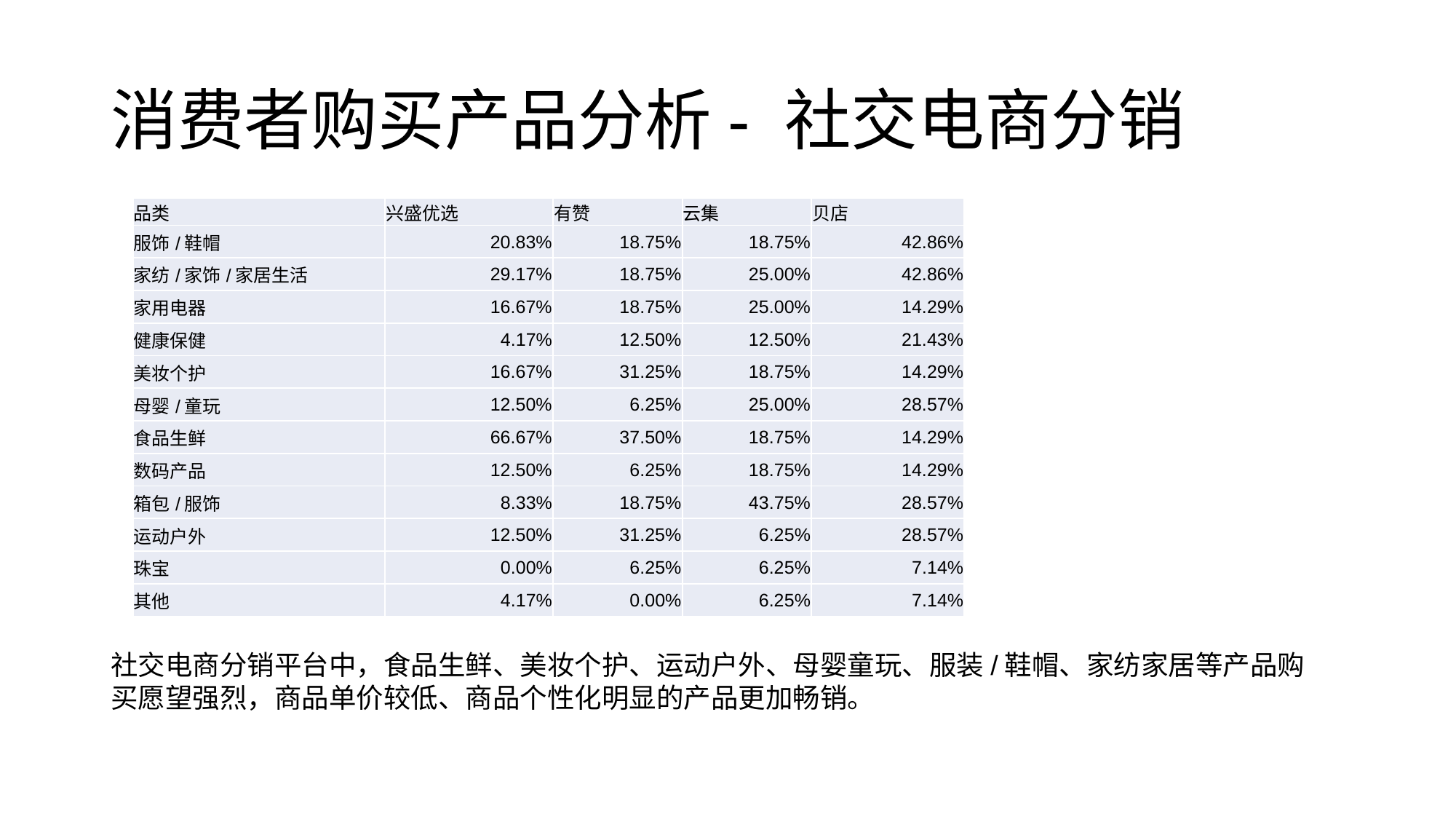

# 消费者购买产品分析- 社交电商分销
| 品类 | 兴盛优选 | 有赞 | 云集 | 贝店 |
| --- | --- | --- | --- | --- |
| 服饰/鞋帽 | 20.83% | 18.75% | 18.75% | 42.86% |
| 家纺/家饰/家居生活 | 29.17% | 18.75% | 25.00% | 42.86% |
| 家用电器 | 16.67% | 18.75% | 25.00% | 14.29% |
| 健康保健 | 4.17% | 12.50% | 12.50% | 21.43% |
| 美妆个护 | 16.67% | 31.25% | 18.75% | 14.29% |
| 母婴/童玩 | 12.50% | 6.25% | 25.00% | 28.57% |
| 食品生鲜 | 66.67% | 37.50% | 18.75% | 14.29% |
| 数码产品 | 12.50% | 6.25% | 18.75% | 14.29% |
| 箱包/服饰 | 8.33% | 18.75% | 43.75% | 28.57% |
| 运动户外 | 12.50% | 31.25% | 6.25% | 28.57% |
| 珠宝 | 0.00% | 6.25% | 6.25% | 7.14% |
| 其他 | 4.17% | 0.00% | 6.25% | 7.14% |
社交电商分销平台中，食品生鲜、美妆个护、运动户外、母婴童玩、服装/鞋帽、家纺家居等产品购买愿望强烈，商品单价较低、商品个性化明显的产品更加畅销。